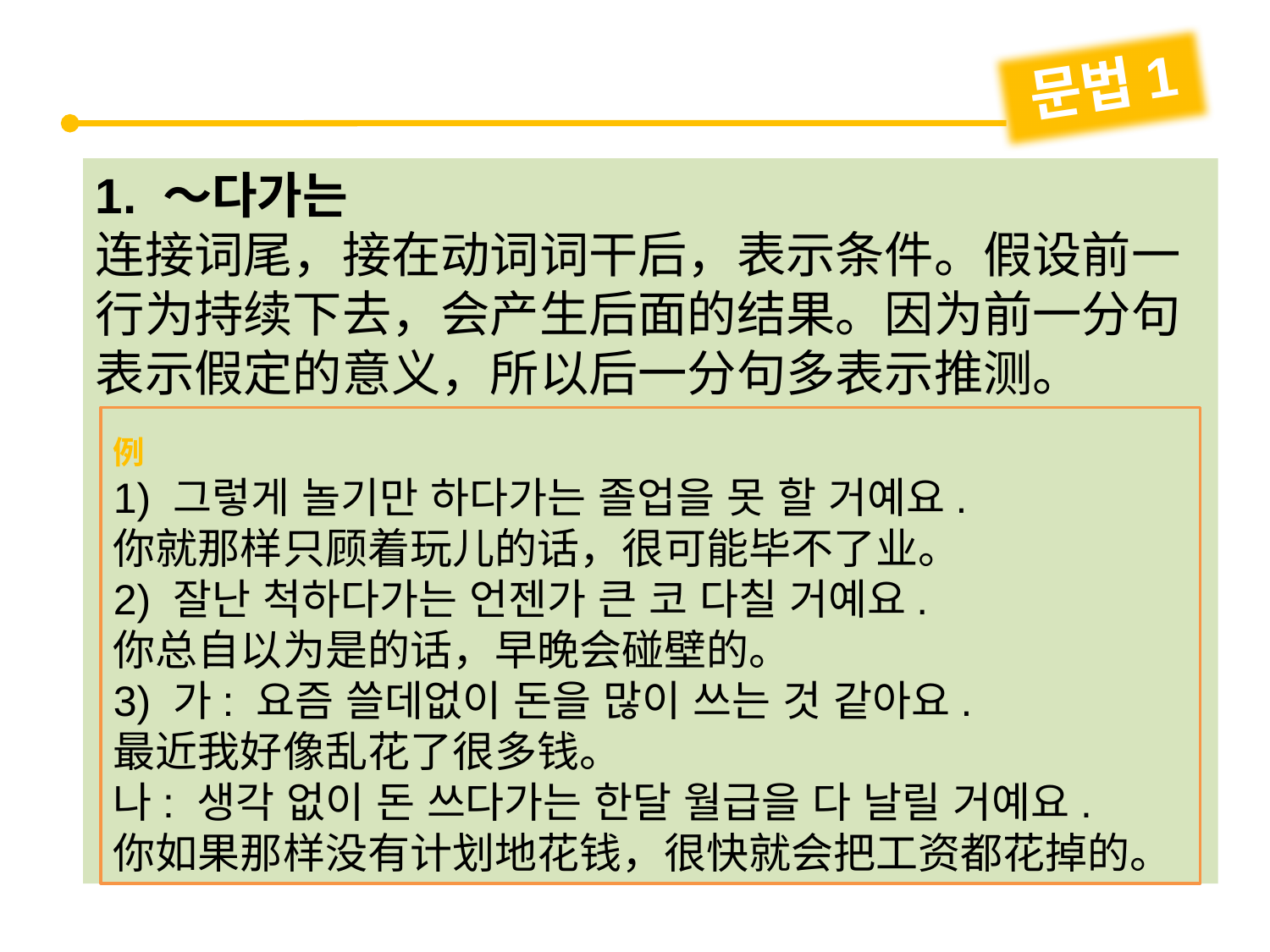

문법1
1. ～다가는
连接词尾，接在动词词干后，表示条件。假设前一行为持续下去，会产生后面的结果。因为前一分句表示假定的意义，所以后一分句多表示推测。

例
1) 그렇게 놀기만 하다가는 졸업을 못 할 거예요.
你就那样只顾着玩儿的话，很可能毕不了业。
2) 잘난 척하다가는 언젠가 큰 코 다칠 거예요.
你总自以为是的话，早晚会碰壁的。
3) 가: 요즘 쓸데없이 돈을 많이 쓰는 것 같아요.
最近我好像乱花了很多钱。
나: 생각 없이 돈 쓰다가는 한달 월급을 다 날릴 거예요.
你如果那样没有计划地花钱，很快就会把工资都花掉的。